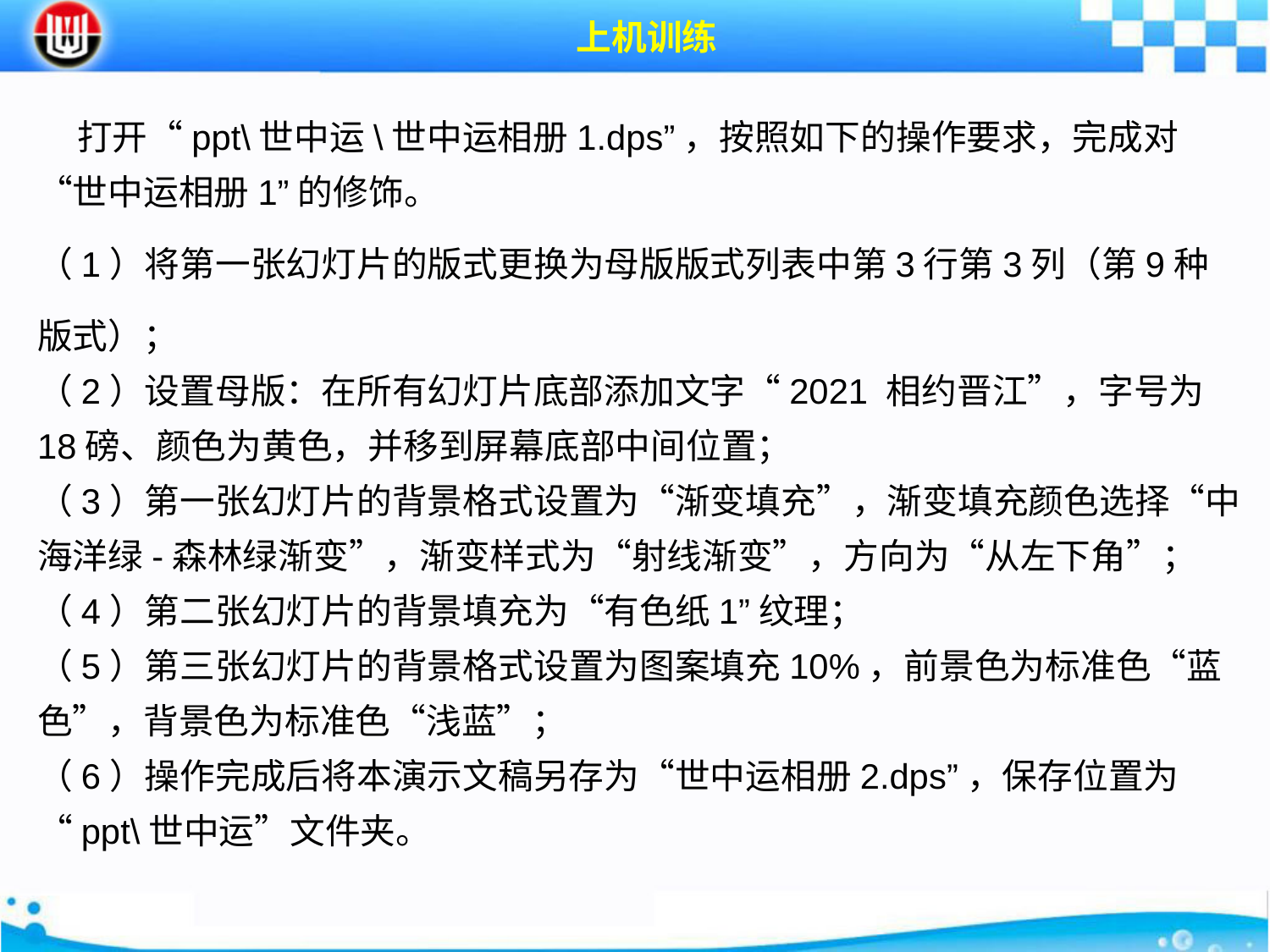

上机训练

    打开“ppt\世中运\世中运相册1.dps”，按照如下的操作要求，完成对“世中运相册1”的修饰。
（1）将第一张幻灯片的版式更换为母版版式列表中第3行第3列（第9种版式）；
（2）设置母版：在所有幻灯片底部添加文字“2021 相约晋江”，字号为18磅、颜色为黄色，并移到屏幕底部中间位置；
（3）第一张幻灯片的背景格式设置为“渐变填充”，渐变填充颜色选择“中海洋绿-森林绿渐变”，渐变样式为“射线渐变”，方向为“从左下角”；
（4）第二张幻灯片的背景填充为“有色纸1”纹理；
（5）第三张幻灯片的背景格式设置为图案填充10%，前景色为标准色“蓝色”，背景色为标准色“浅蓝”；
（6）操作完成后将本演示文稿另存为“世中运相册2.dps”，保存位置为“ppt\世中运”文件夹。